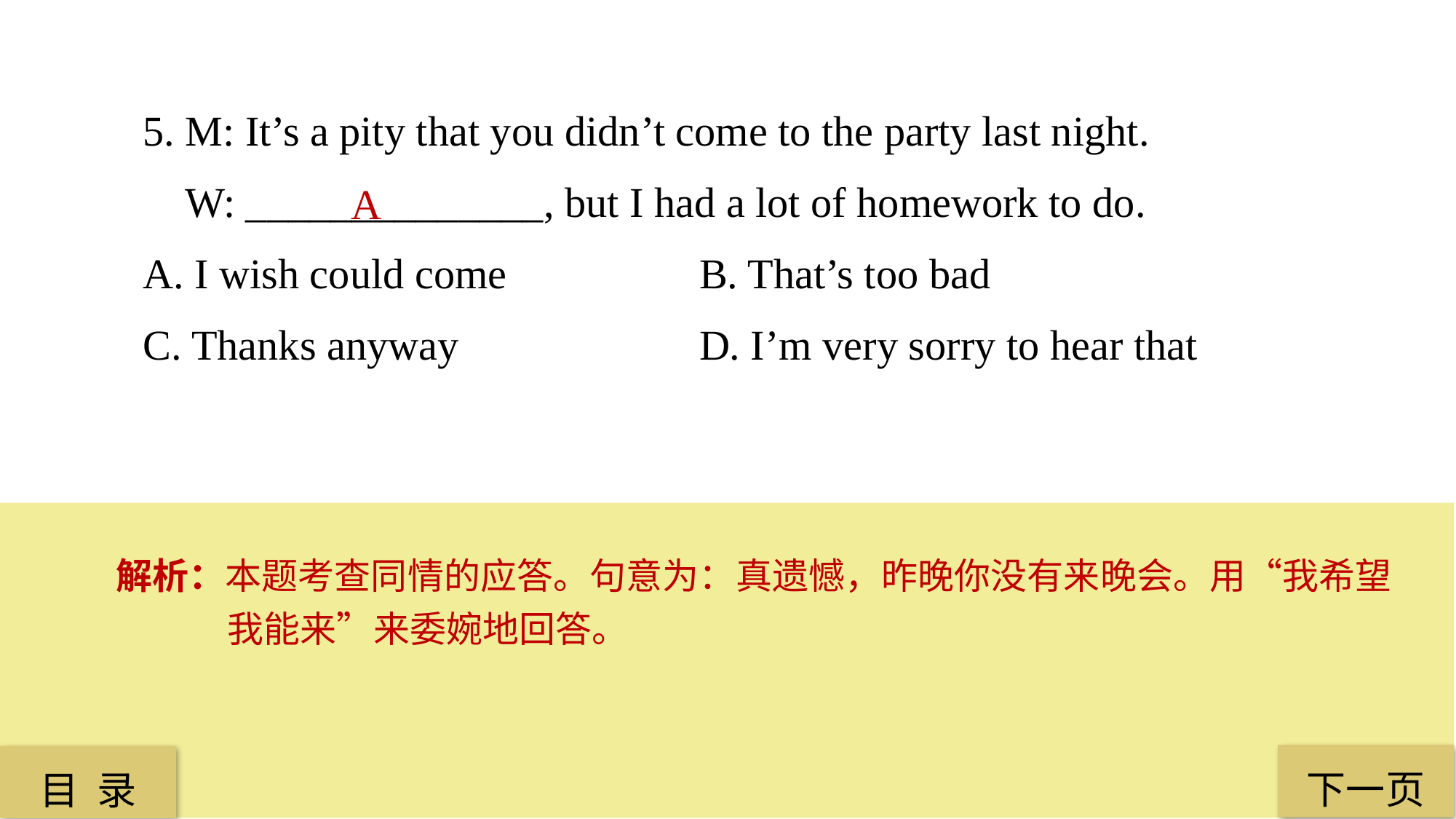

5. M: It’s a pity that you didn’t come to the party last night.
    W: ______________, but I had a lot of homework to do.
A. I wish could come 		 B. That’s too bad
C. Thanks anyway			 D. I’m very sorry to hear that
 A
解析：本题考查同情的应答。句意为：真遗憾，昨晚你没有来晚会。用“我希望我能来”来委婉地回答。